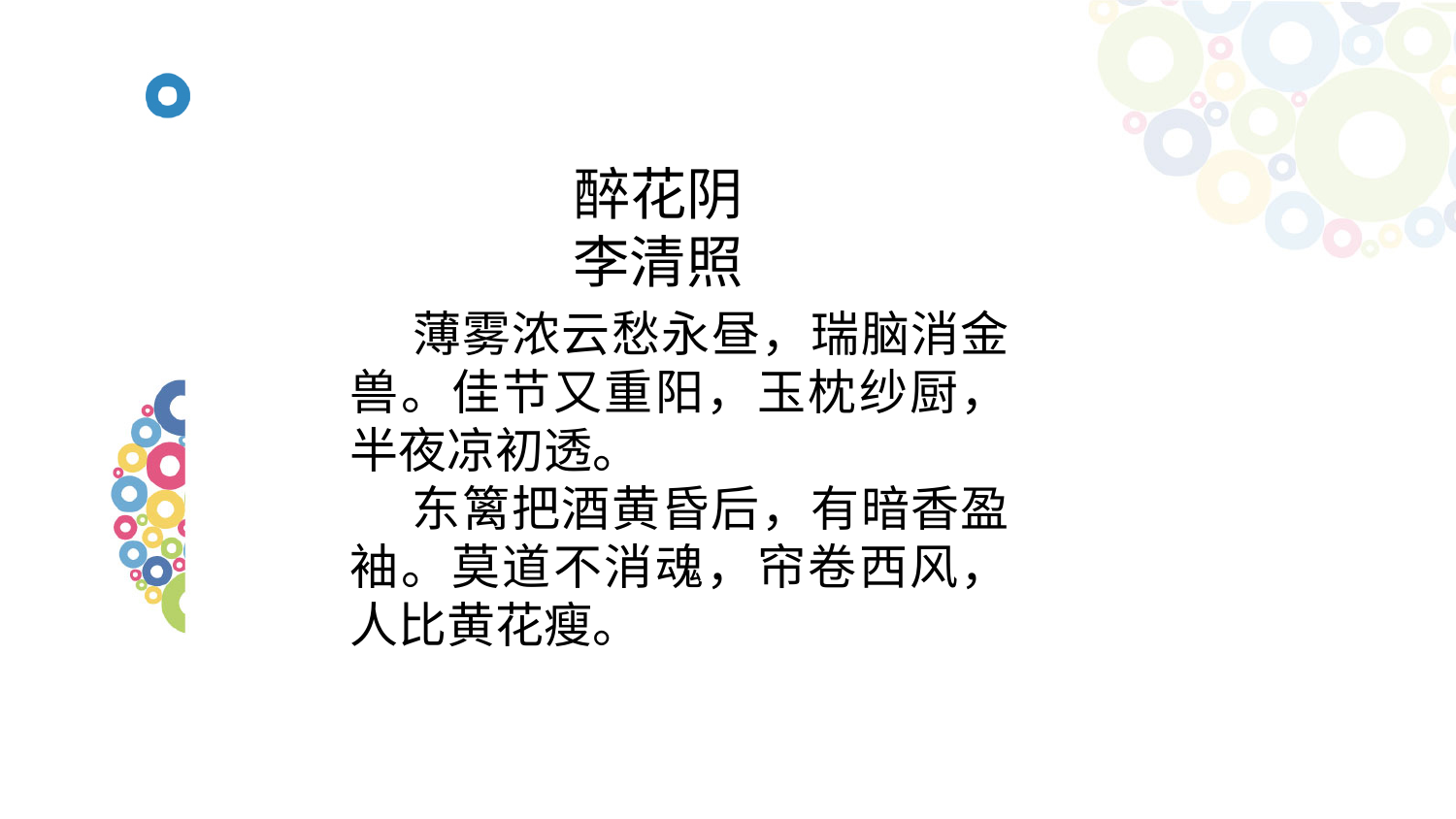

# 醉花阴 李清照
     薄雾浓云愁永昼，瑞脑消金兽。佳节又重阳，玉枕纱厨，半夜凉初透。
    东篱把酒黄昏后，有暗香盈袖。莫道不消魂，帘卷西风，人比黄花瘦。